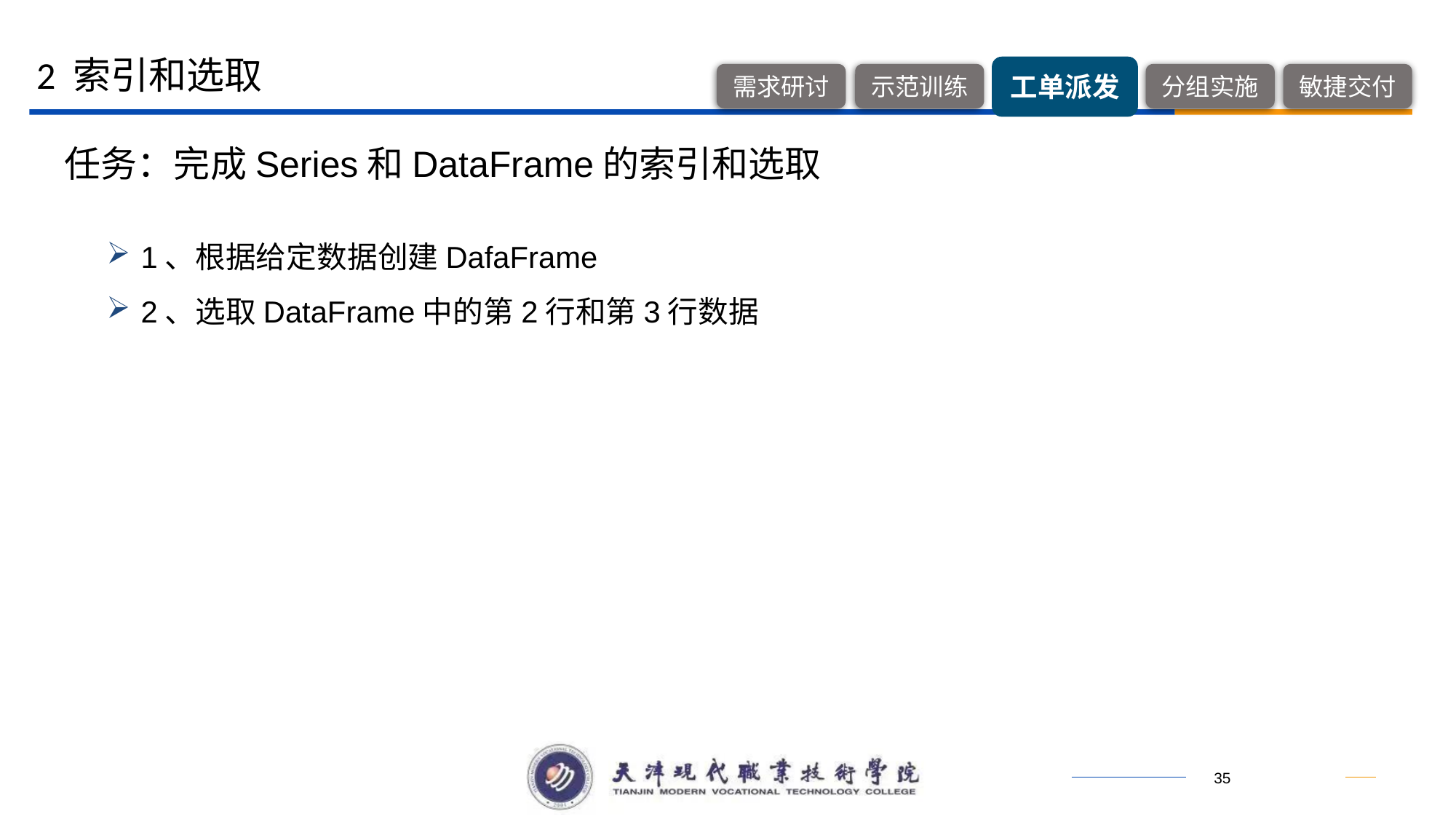

2 索引和选取

任务：完成Series和DataFrame的索引和选取
1、根据给定数据创建DafaFrame
2、选取DataFrame中的第2行和第3行数据